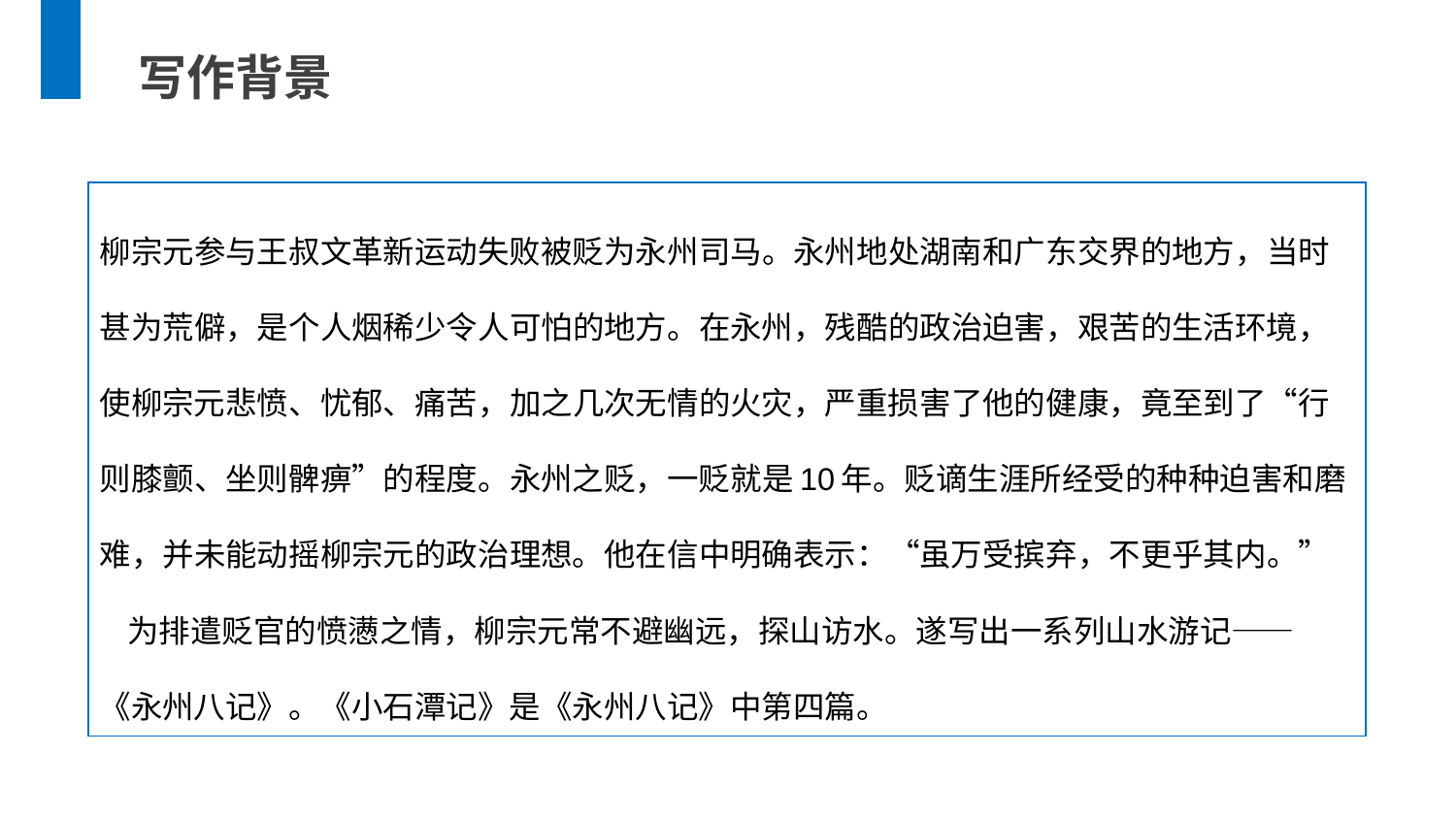

写作背景
柳宗元参与王叔文革新运动失败被贬为永州司马。永州地处湖南和广东交界的地方，当时甚为荒僻，是个人烟稀少令人可怕的地方。在永州，残酷的政治迫害，艰苦的生活环境，使柳宗元悲愤、忧郁、痛苦，加之几次无情的火灾，严重损害了他的健康，竟至到了“行则膝颤、坐则髀痹”的程度。永州之贬，一贬就是10年。贬谪生涯所经受的种种迫害和磨难，并未能动摇柳宗元的政治理想。他在信中明确表示：“虽万受摈弃，不更乎其内。”
    为排遣贬官的愤懑之情，柳宗元常不避幽远，探山访水。遂写出一系列山水游记——《永州八记》。《小石潭记》是《永州八记》中第四篇。